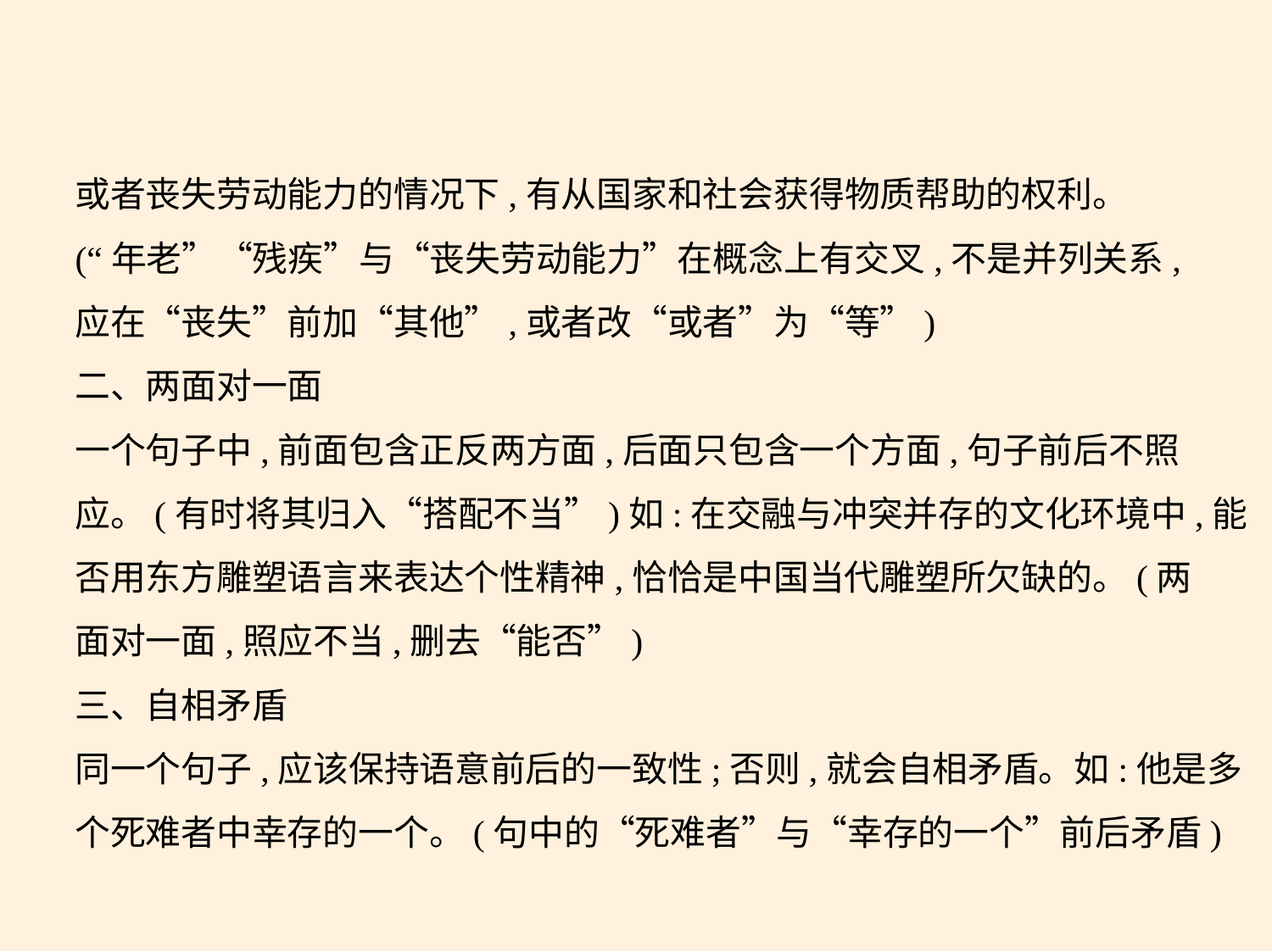

或者丧失劳动能力的情况下,有从国家和社会获得物质帮助的权利。
(“年老”“残疾”与“丧失劳动能力”在概念上有交叉,不是并列关系,
应在“丧失”前加“其他”,或者改“或者”为“等”)
二、两面对一面
一个句子中,前面包含正反两方面,后面只包含一个方面,句子前后不照
应。(有时将其归入“搭配不当”)如:在交融与冲突并存的文化环境中,能
否用东方雕塑语言来表达个性精神,恰恰是中国当代雕塑所欠缺的。(两
面对一面,照应不当,删去“能否”)
三、自相矛盾
同一个句子,应该保持语意前后的一致性;否则,就会自相矛盾。如:他是多
个死难者中幸存的一个。(句中的“死难者”与“幸存的一个”前后矛盾)